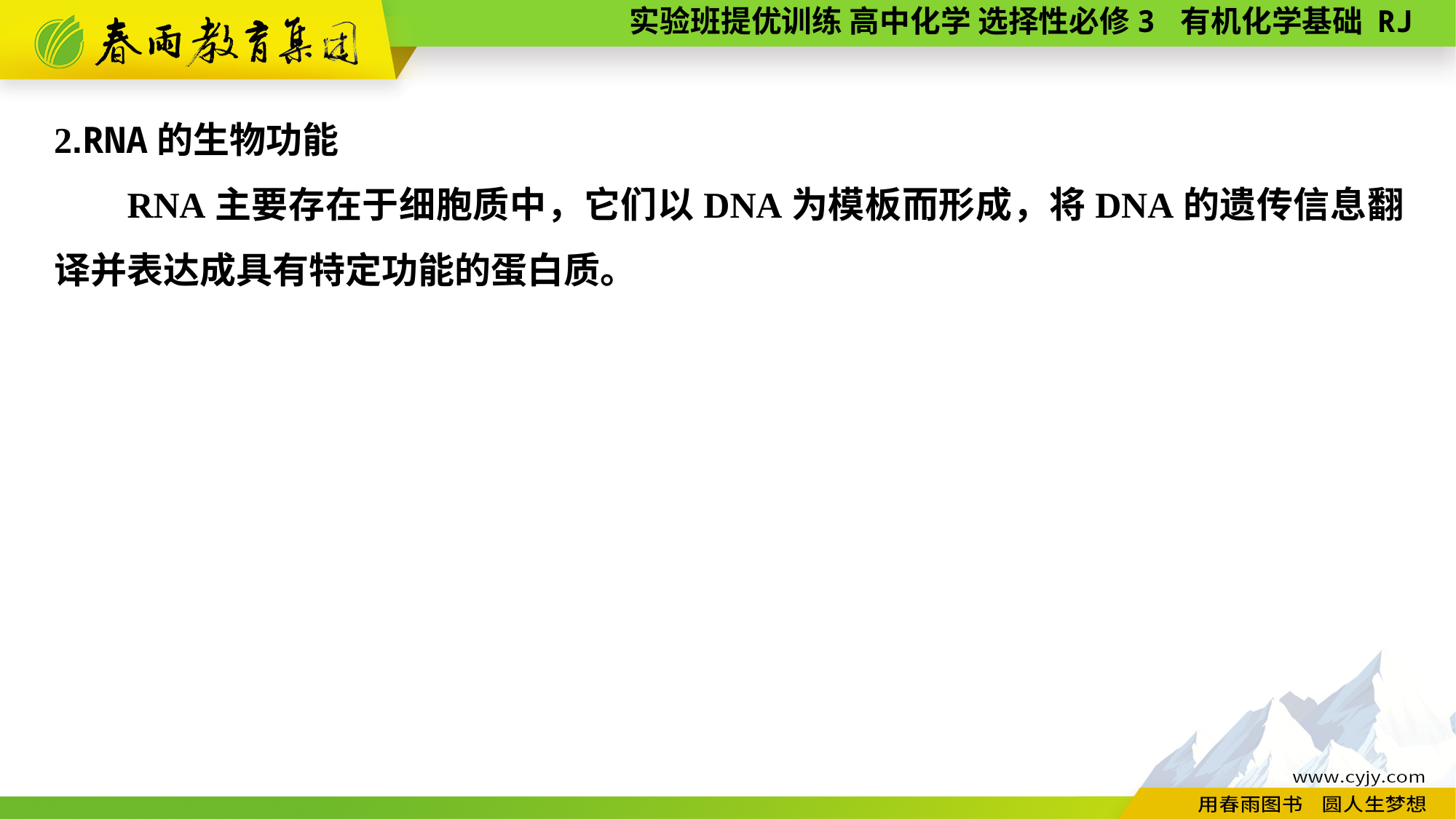

2.RNA的生物功能
RNA主要存在于细胞质中，它们以DNA为模板而形成，将DNA的遗传信息翻译并表达成具有特定功能的蛋白质。